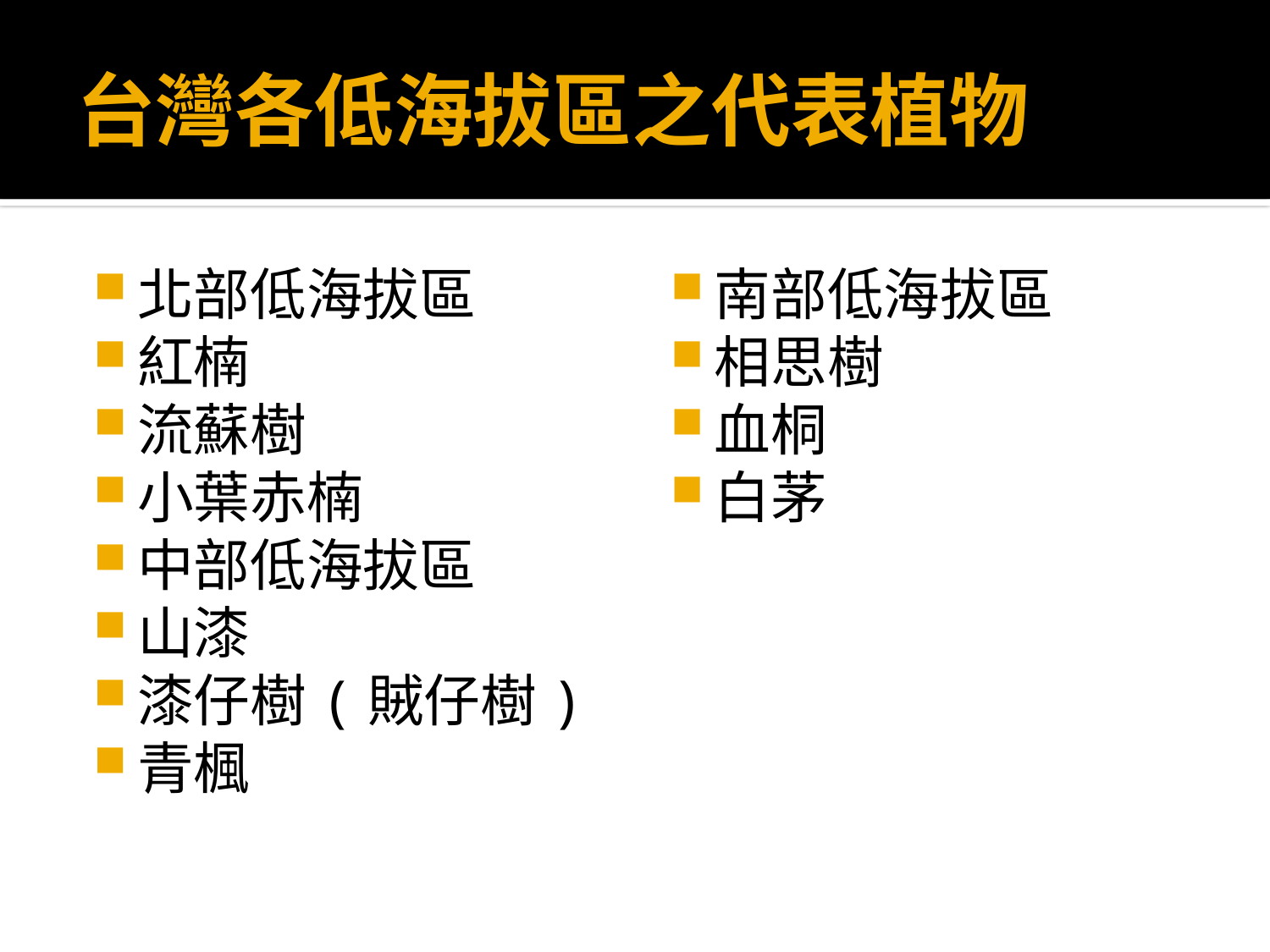

# 台灣各低海拔區之代表植物
北部低海拔區
紅楠
流蘇樹
小葉赤楠
中部低海拔區
山漆
漆仔樹(賊仔樹)
青楓
南部低海拔區
相思樹
血桐
白茅